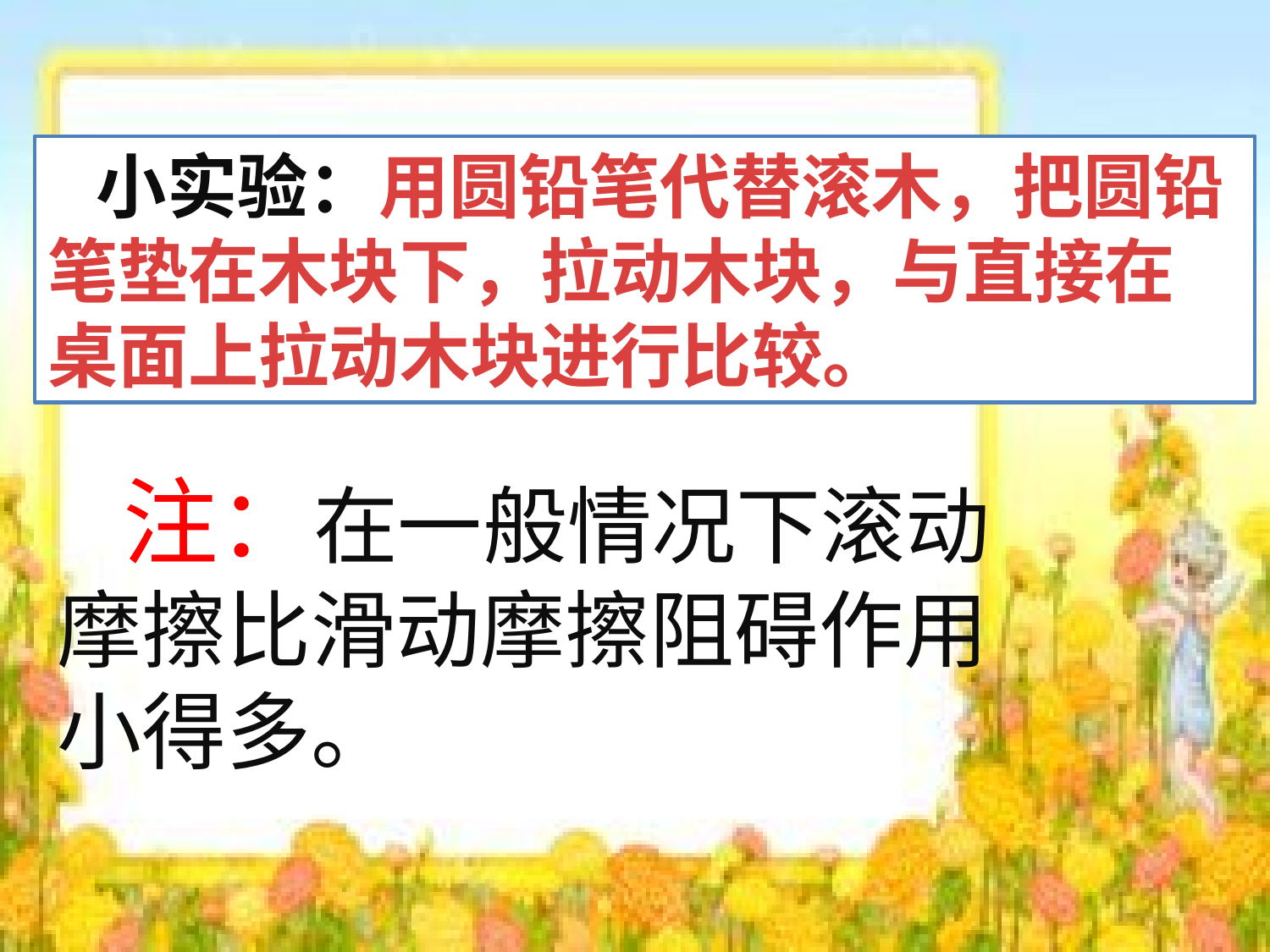

小实验：用圆铅笔代替滚木，把圆铅笔垫在木块下，拉动木块，与直接在桌面上拉动木块进行比较。
  注：在一般情况下滚动摩擦比滑动摩擦阻碍作用小得多。